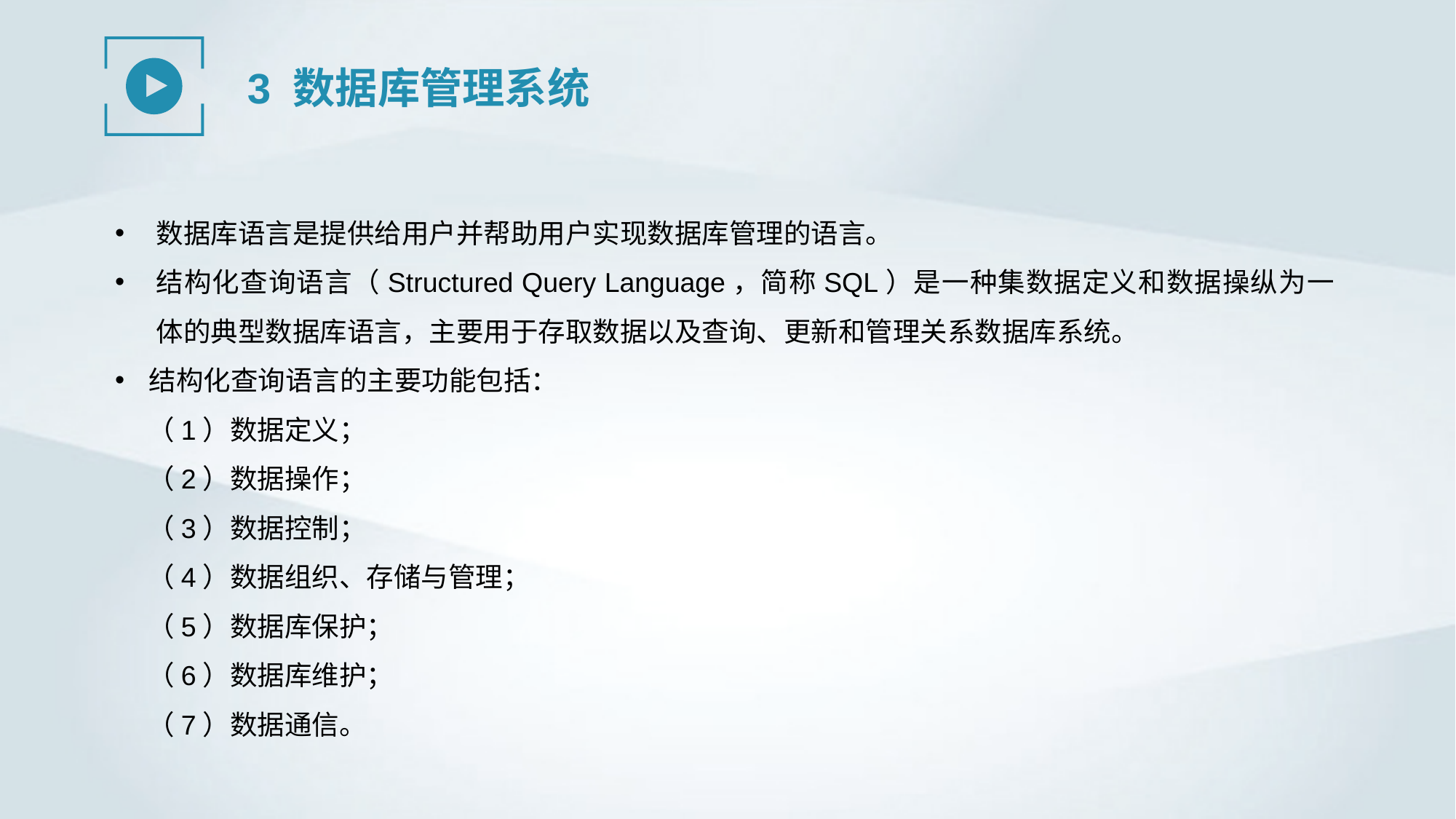

3 数据库管理系统
数据库语言是提供给用户并帮助用户实现数据库管理的语言。
结构化查询语言（Structured Query Language，简称SQL）是一种集数据定义和数据操纵为一体的典型数据库语言，主要用于存取数据以及查询、更新和管理关系数据库系统。
结构化查询语言的主要功能包括：
（1）数据定义；
（2）数据操作；
（3）数据控制；
（4）数据组织、存储与管理；
（5）数据库保护；
（6）数据库维护；
（7）数据通信。